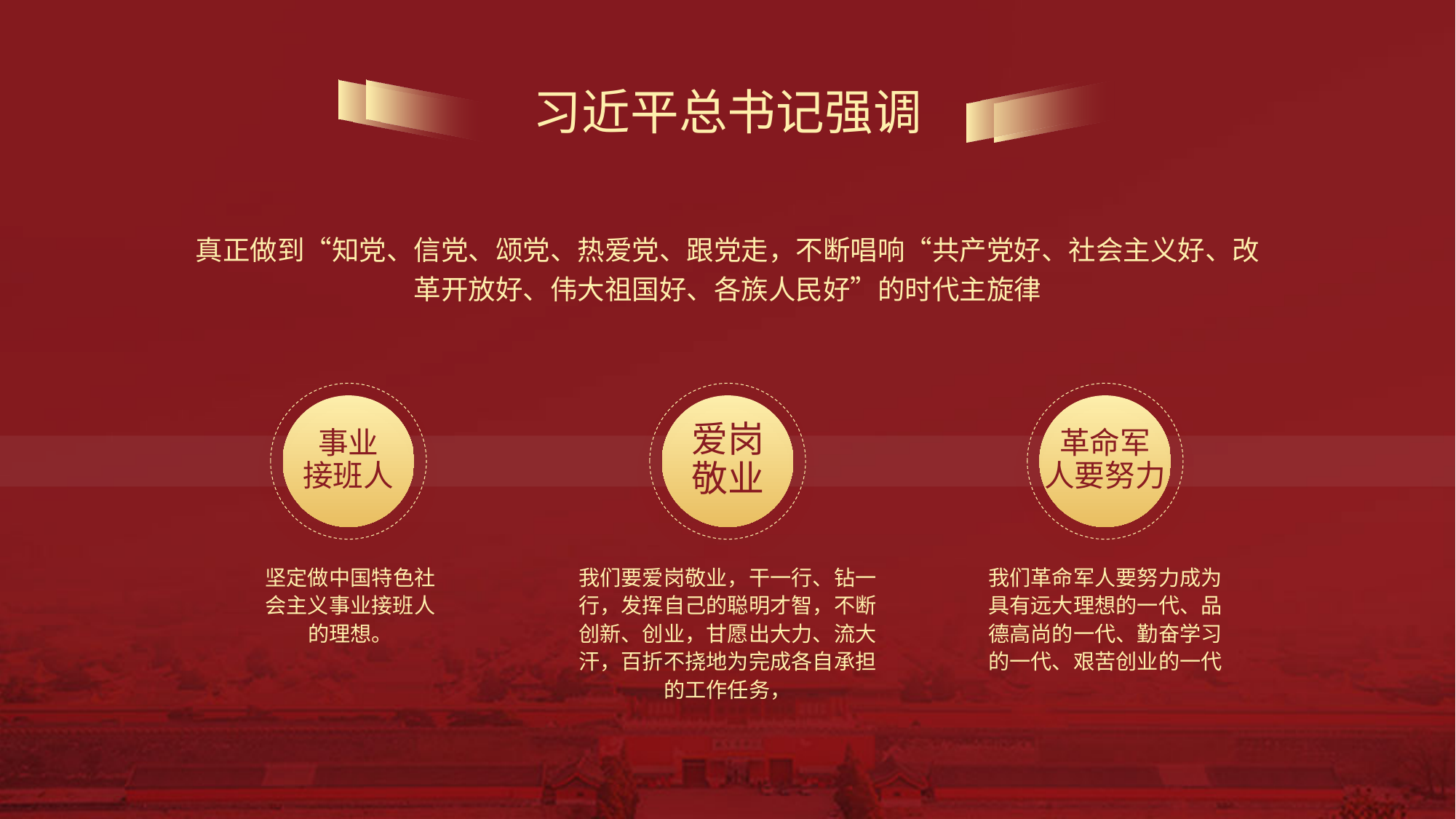

习近平总书记强调

真正做到“知党、信党、颂党、热爱党、跟党走，不断唱响“共产党好、社会主义好、改革开放好、伟大祖国好、各族人民好”的时代主旋律

爱岗
敬业
事业
接班人
革命军
人要努力

坚定做中国特色社会主义事业接班人的理想。
我们要爱岗敬业，干一行、钻一行，发挥自己的聪明才智，不断创新、创业，甘愿出大力、流大汗，百折不挠地为完成各自承担的工作任务，
我们革命军人要努力成为具有远大理想的一代、品德高尚的一代、勤奋学习的一代、艰苦创业的一代